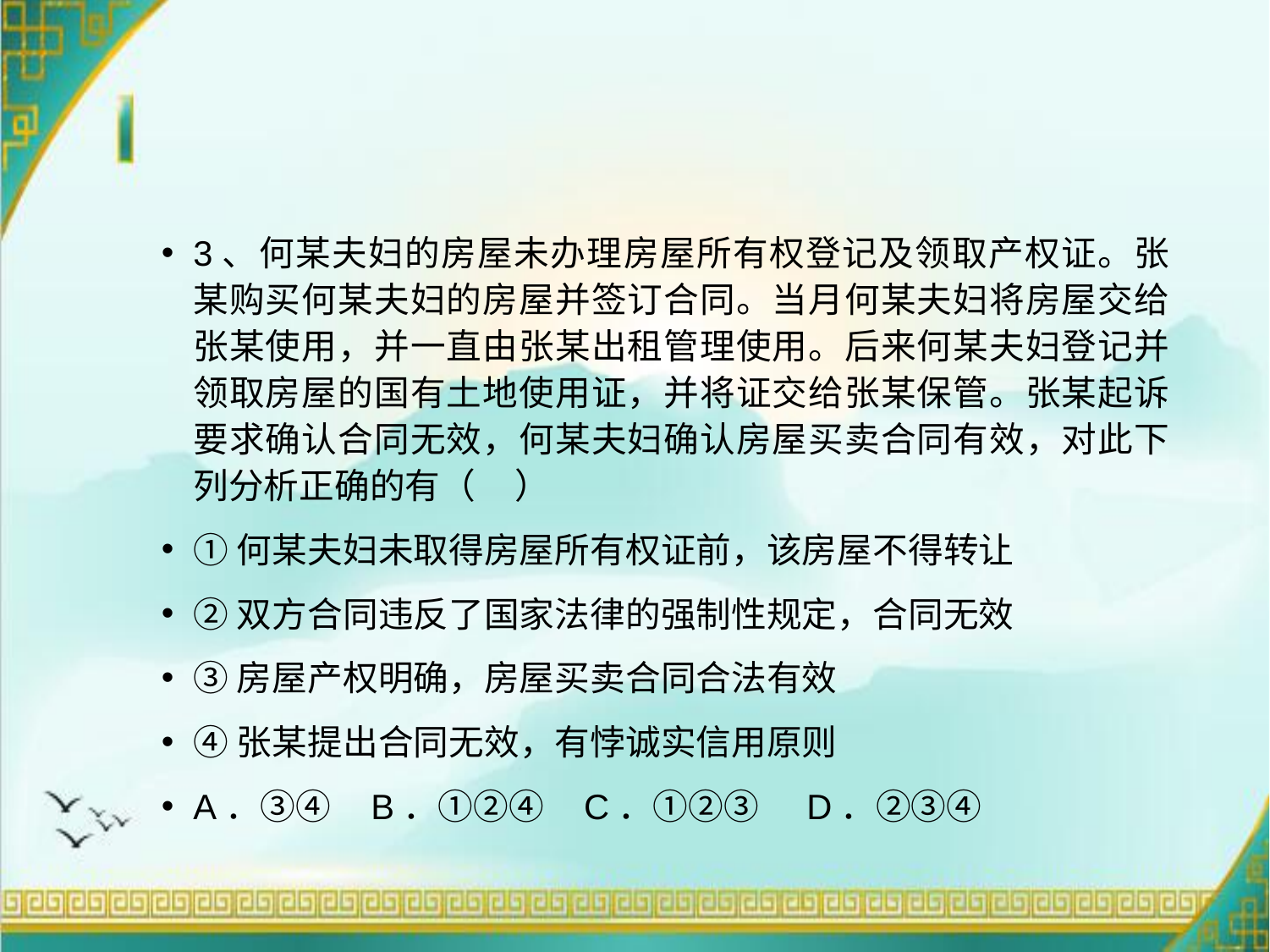

3、何某夫妇的房屋未办理房屋所有权登记及领取产权证。张某购买何某夫妇的房屋并签订合同。当月何某夫妇将房屋交给张某使用，并一直由张某出租管理使用。后来何某夫妇登记并领取房屋的国有土地使用证，并将证交给张某保管。张某起诉要求确认合同无效，何某夫妇确认房屋买卖合同有效，对此下列分析正确的有（     ）
①何某夫妇未取得房屋所有权证前，该房屋不得转让
②双方合同违反了国家法律的强制性规定，合同无效
③房屋产权明确，房屋买卖合同合法有效
④张某提出合同无效，有悖诚实信用原则
A．③④    B．①②④    C．①②③     D．②③④